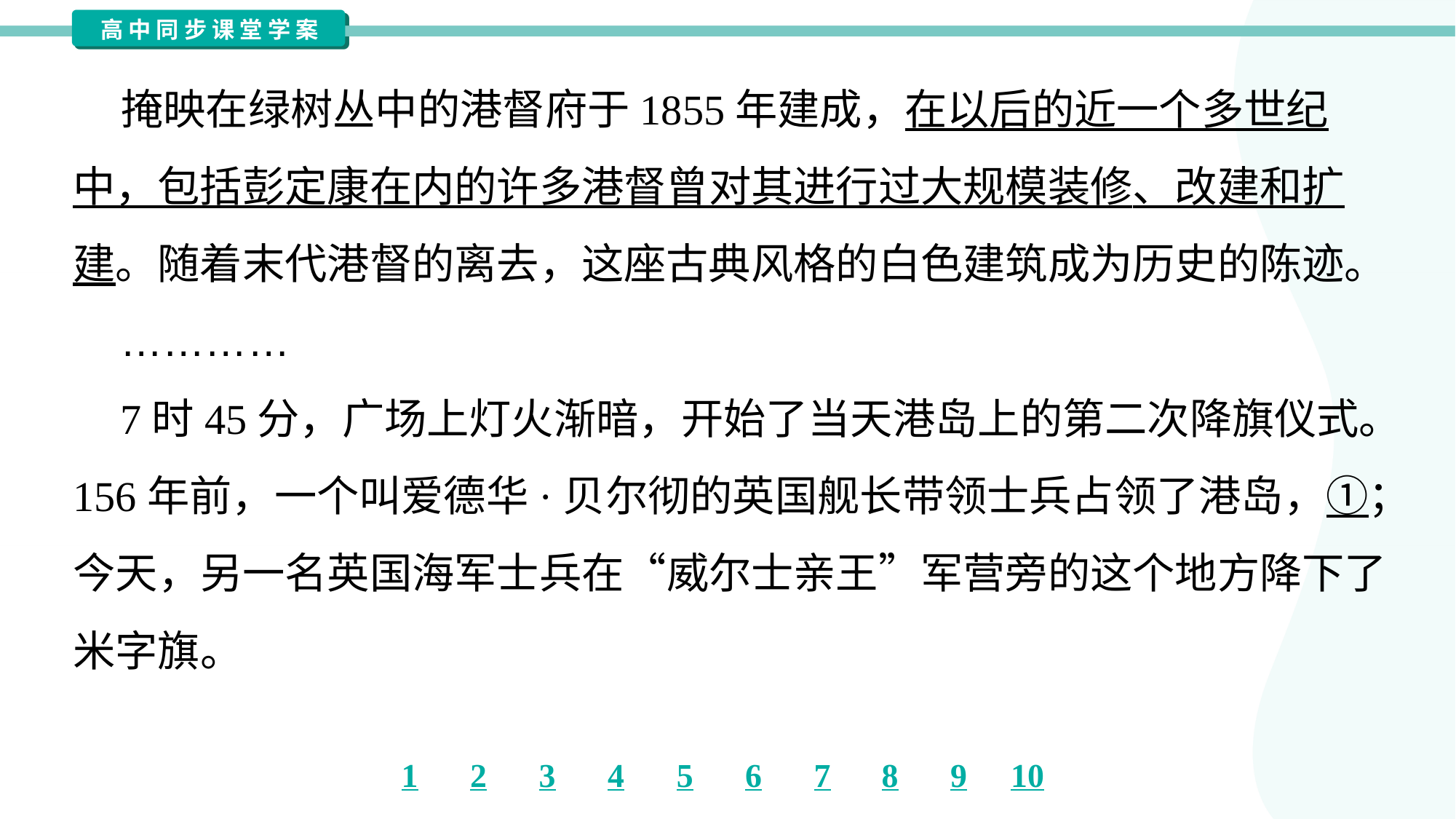

掩映在绿树丛中的港督府于1855年建成，在以后的近一个多世纪
中，包括彭定康在内的许多港督曾对其进行过大规模装修、改建和扩
建。随着末代港督的离去，这座古典风格的白色建筑成为历史的陈迹。
    …………
    7时45分，广场上灯火渐暗，开始了当天港岛上的第二次降旗仪式。
156年前，一个叫爱德华·贝尔彻的英国舰长带领士兵占领了港岛，①；
今天，另一名英国海军士兵在“威尔士亲王”军营旁的这个地方降下了
米字旗。